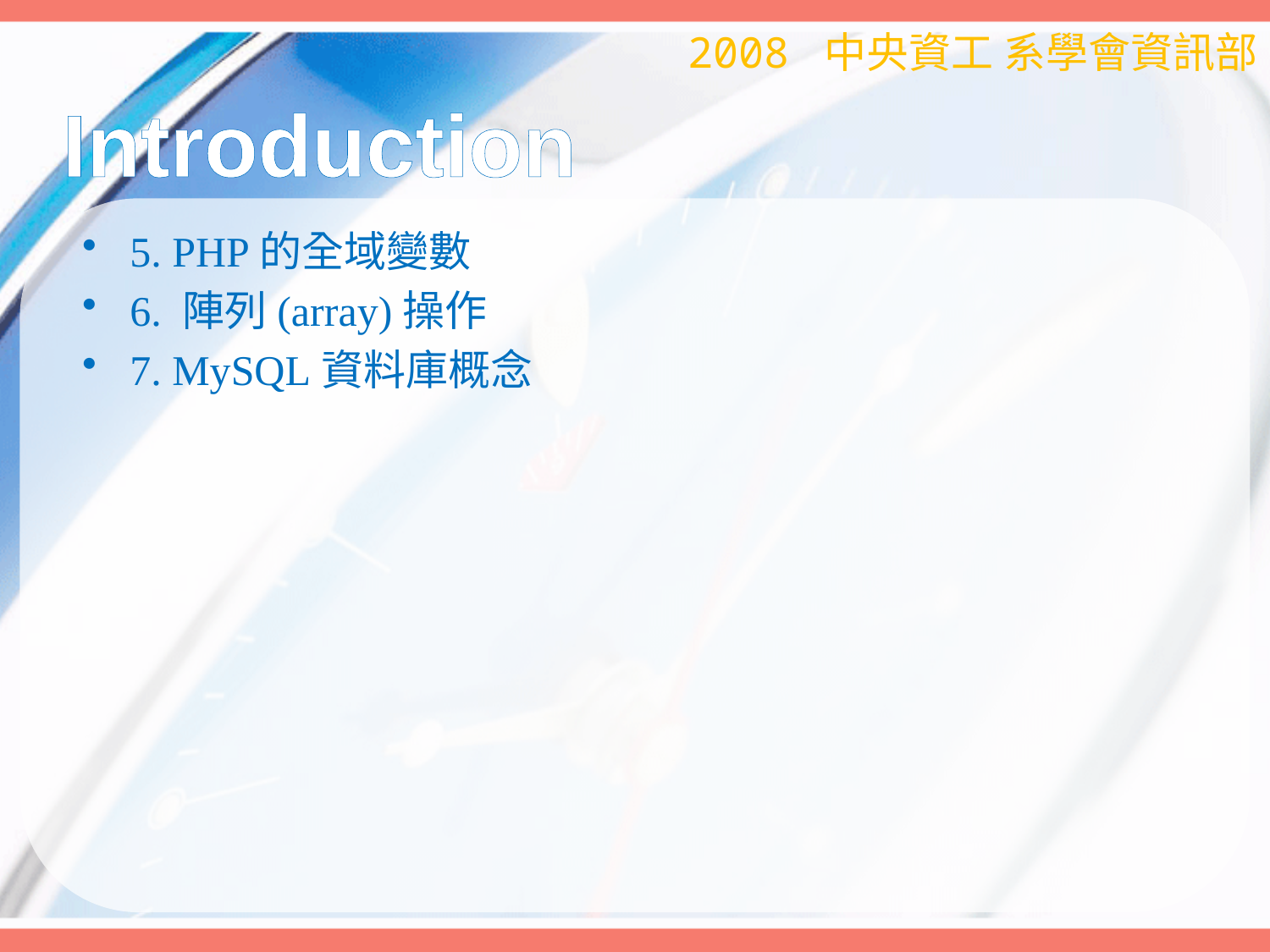

2008 中央資工 系學會資訊部
# Introduction

5. PHP的全域變數
6. 陣列(array)操作
7. MySQL資料庫概念